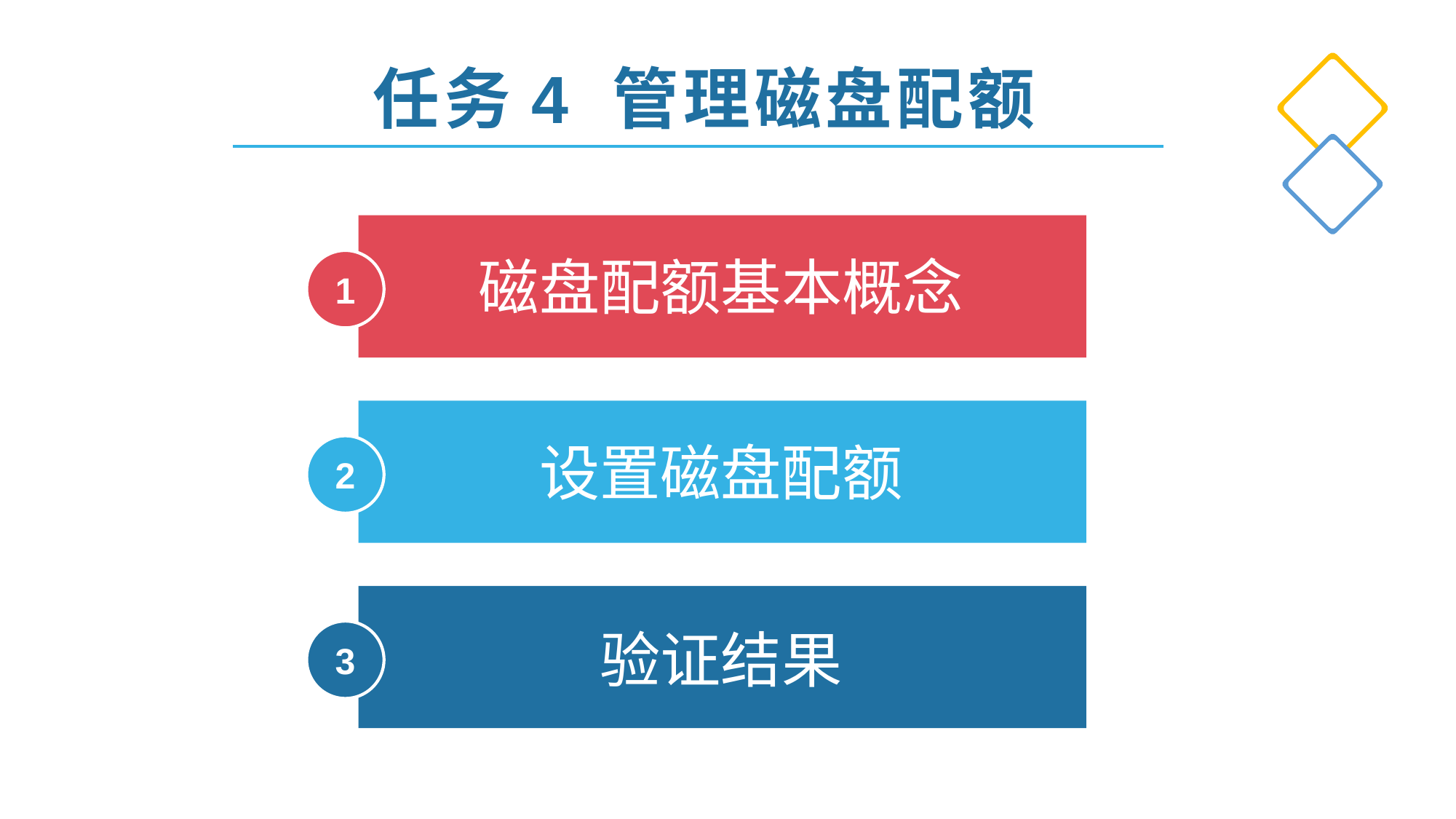

任务4 管理磁盘配额

1
磁盘配额基本概念

2
设置磁盘配额

3
验证结果